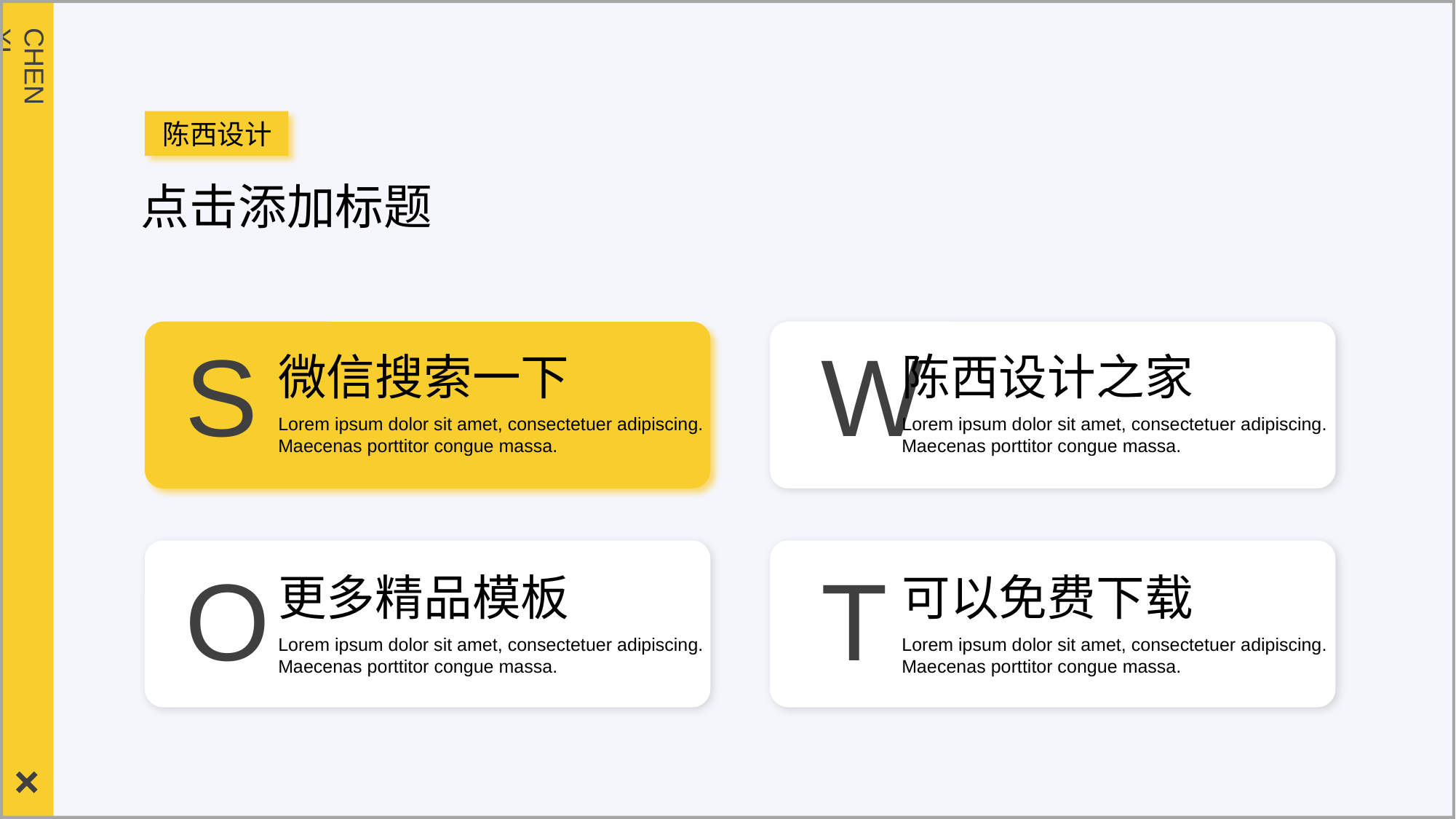

CHENXI

陈西设计
点击添加标题

S

W
微信搜索一下
陈西设计之家
Lorem ipsum dolor sit amet, consectetuer adipiscing. Maecenas porttitor congue massa.
Lorem ipsum dolor sit amet, consectetuer adipiscing. Maecenas porttitor congue massa.

O
T
更多精品模板
可以免费下载
Lorem ipsum dolor sit amet, consectetuer adipiscing. Maecenas porttitor congue massa.
Lorem ipsum dolor sit amet, consectetuer adipiscing. Maecenas porttitor congue massa.